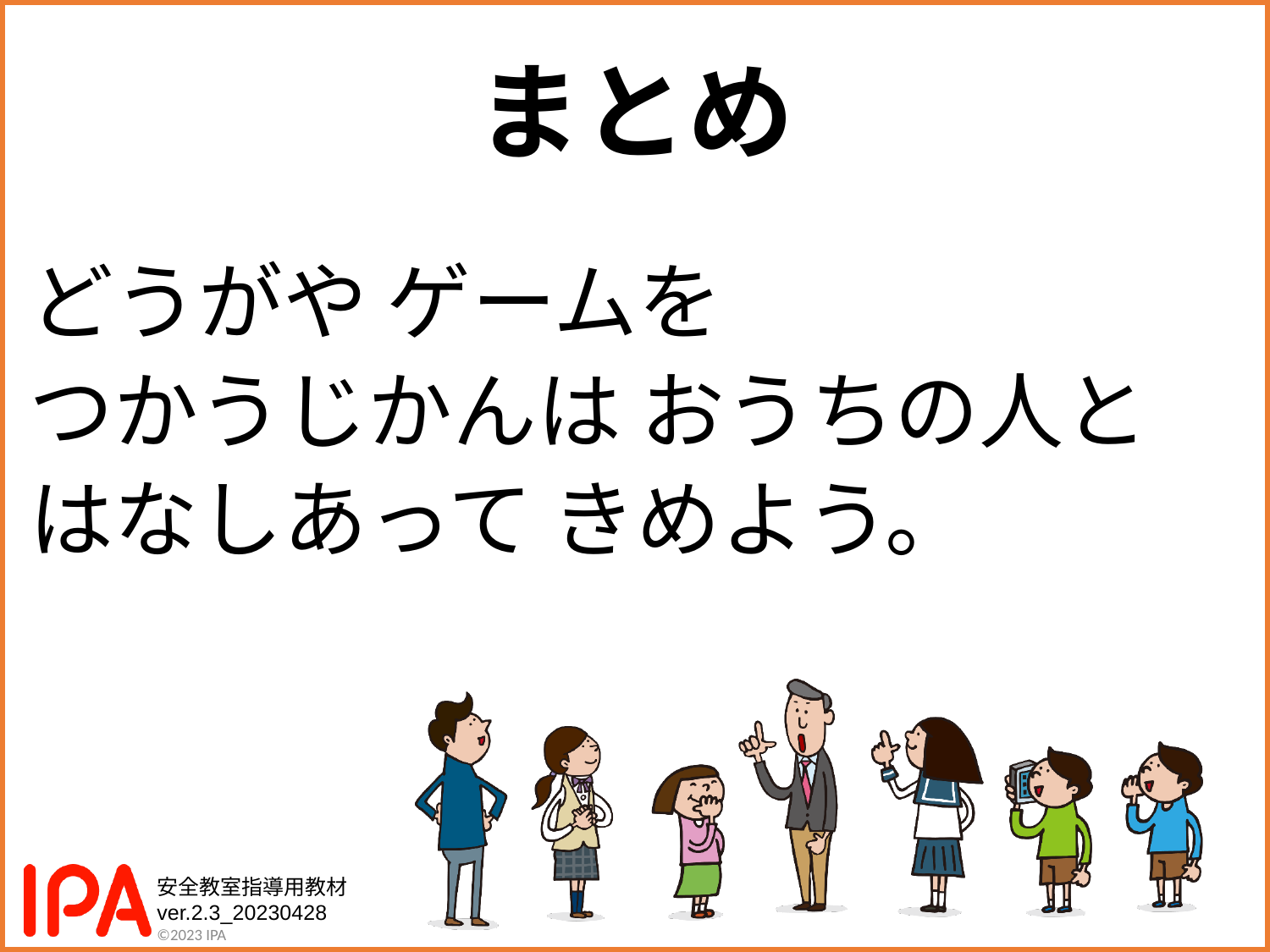

# まとめ
どうがや ゲームを
つかうじかんは おうちの人と
はなしあって きめよう。